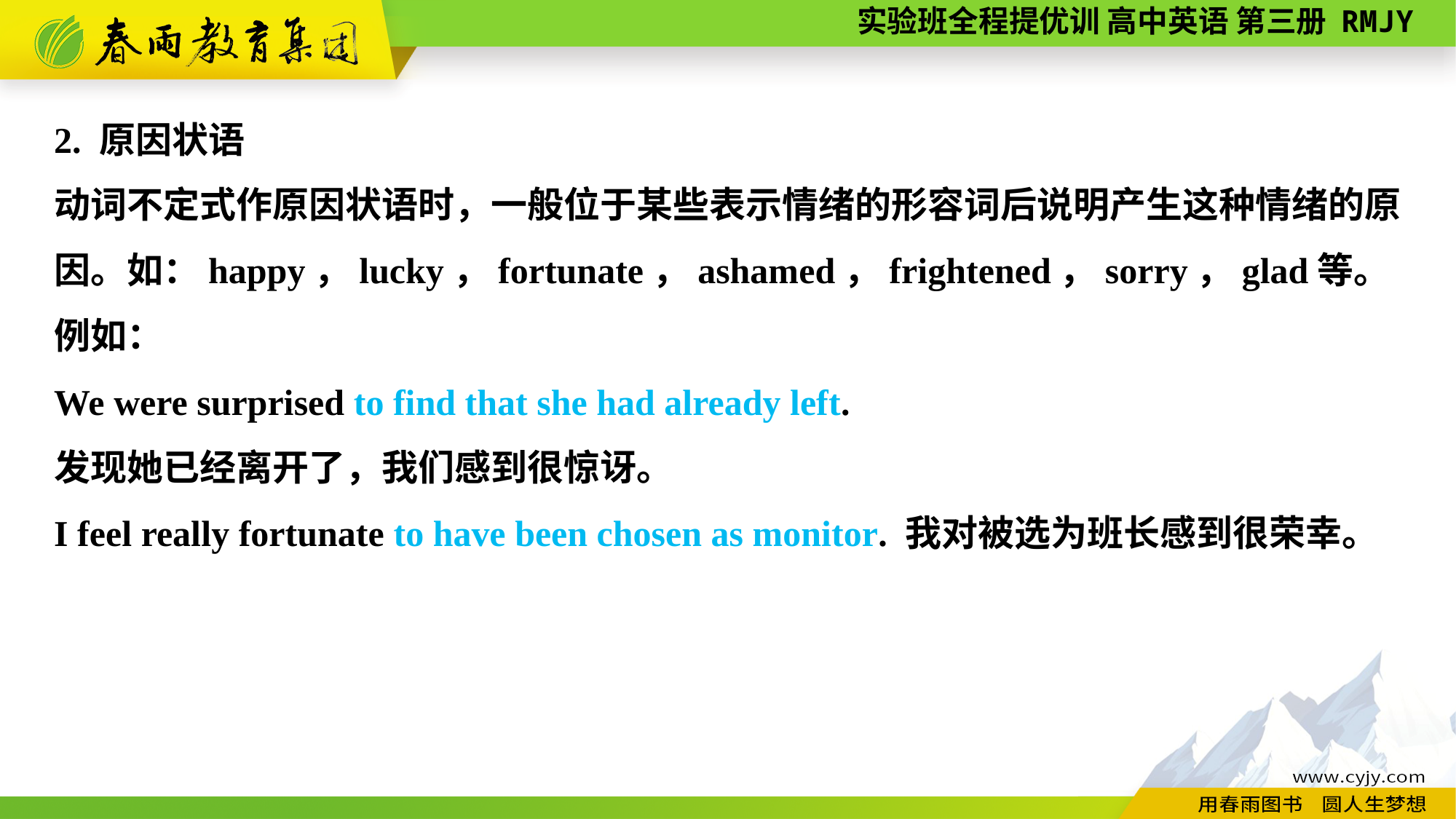

2. 原因状语
动词不定式作原因状语时，一般位于某些表示情绪的形容词后说明产生这种情绪的原因。如：happy，lucky，fortunate，ashamed，frightened，sorry，glad等。
例如：
We were surprised to find that she had already left.
发现她已经离开了，我们感到很惊讶。
I feel really fortunate to have been chosen as monitor. 我对被选为班长感到很荣幸。